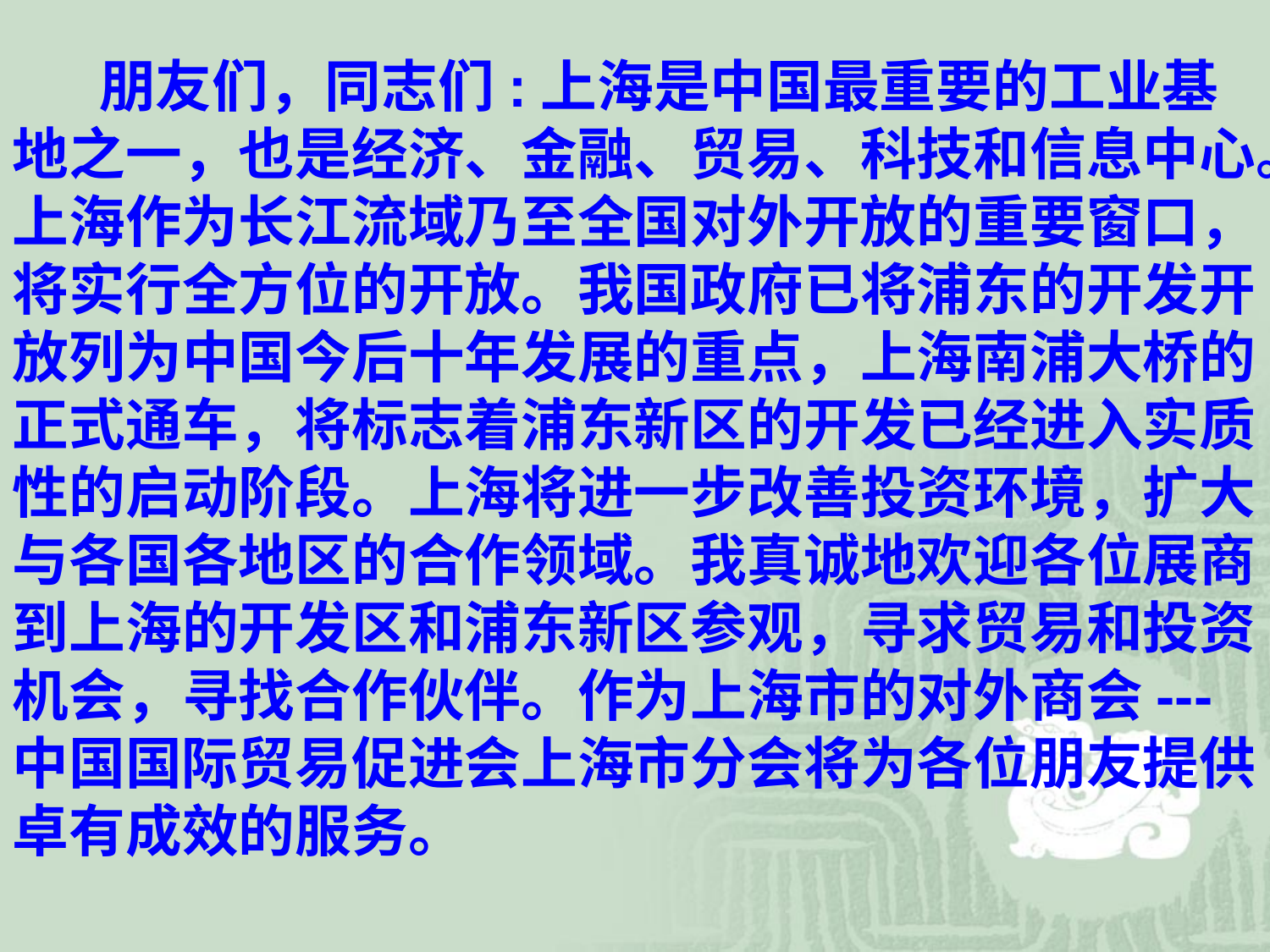

朋友们，同志们:上海是中国最重要的工业基地之一，也是经济、金融、贸易、科技和信息中心。上海作为长江流域乃至全国对外开放的重要窗口，将实行全方位的开放。我国政府已将浦东的开发开放列为中国今后十年发展的重点，上海南浦大桥的正式通车，将标志着浦东新区的开发已经进入实质性的启动阶段。上海将进一步改善投资环境，扩大与各国各地区的合作领域。我真诚地欢迎各位展商到上海的开发区和浦东新区参观，寻求贸易和投资机会，寻找合作伙伴。作为上海市的对外商会---中国国际贸易促进会上海市分会将为各位朋友提供卓有成效的服务。